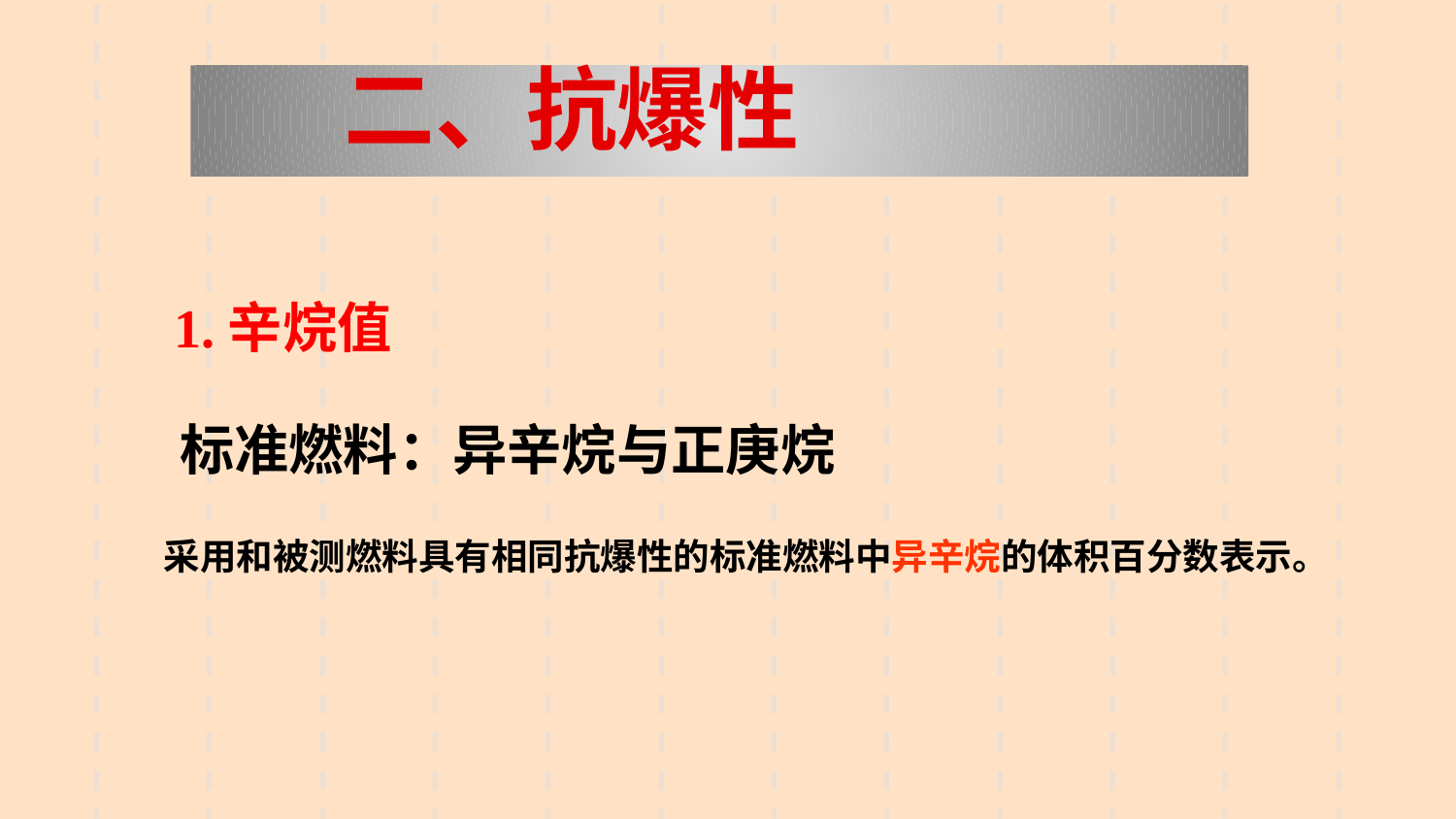

二、抗爆性
1.辛烷值
        标准燃料：异辛烷与正庚烷
　　采用和被测燃料具有相同抗爆性的标准燃料中异辛烷的体积百分数表示。